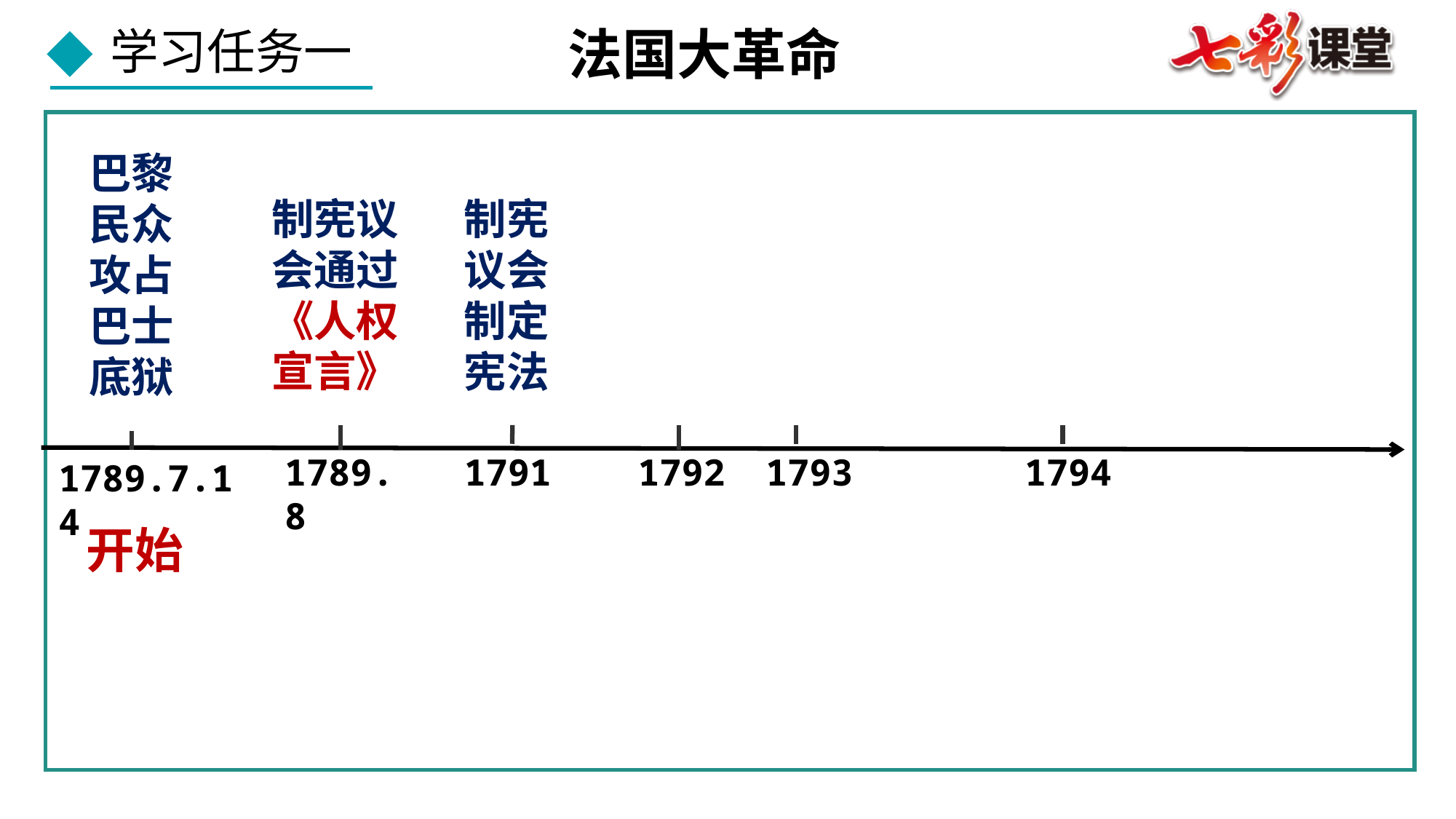

法国大革命
巴黎民众攻占巴士底狱

制宪议会通过《人权宣言》
制宪议会制定宪法
1789.8
1791
1792
1793
1794
1789.7.14
开始